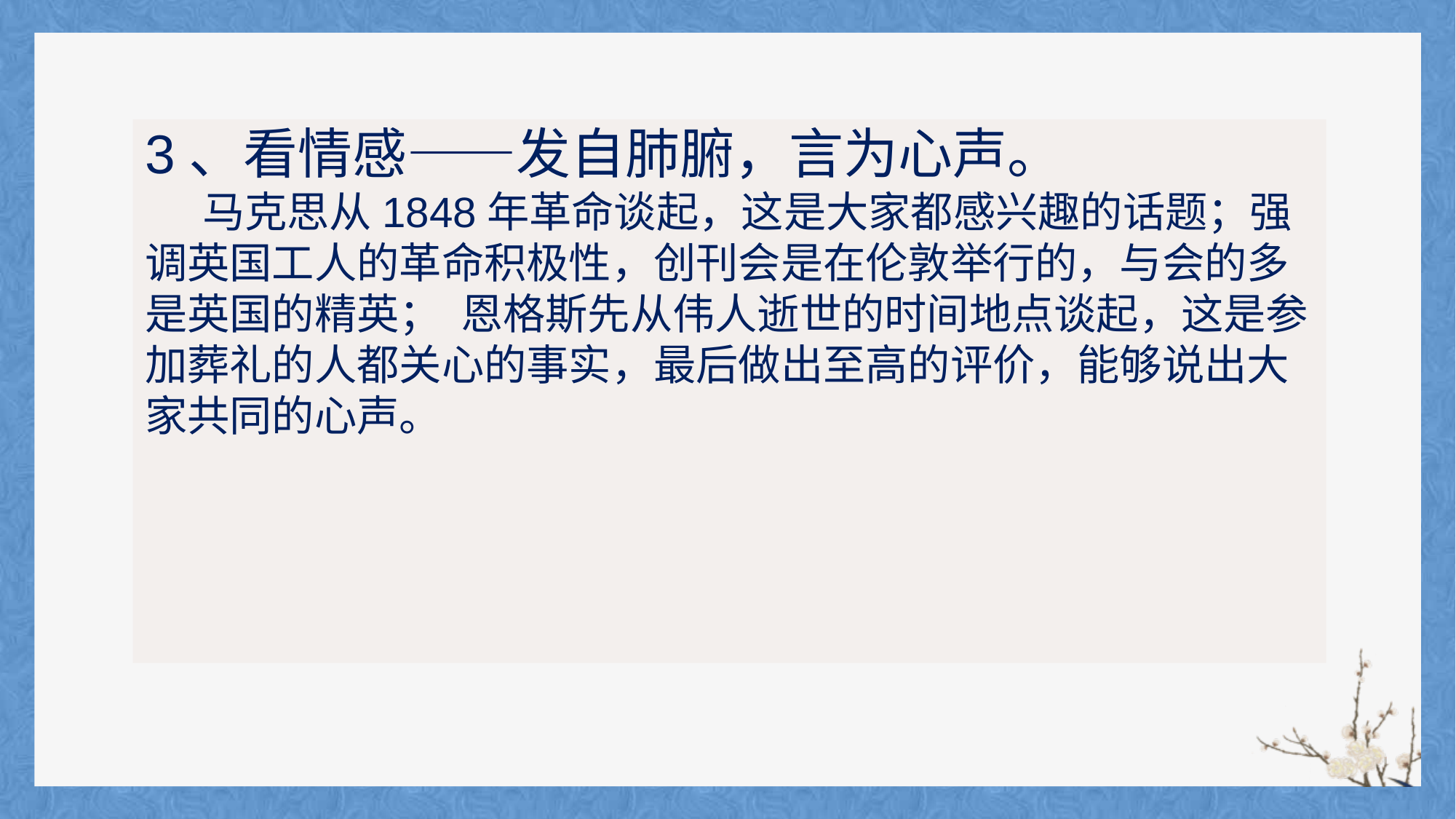

3、看情感——发自肺腑，言为心声。
     马克思从1848年革命谈起，这是大家都感兴趣的话题；强调英国工人的革命积极性，创刊会是在伦敦举行的，与会的多是英国的精英；  恩格斯先从伟人逝世的时间地点谈起，这是参加葬礼的人都关心的事实，最后做出至高的评价，能够说出大家共同的心声。